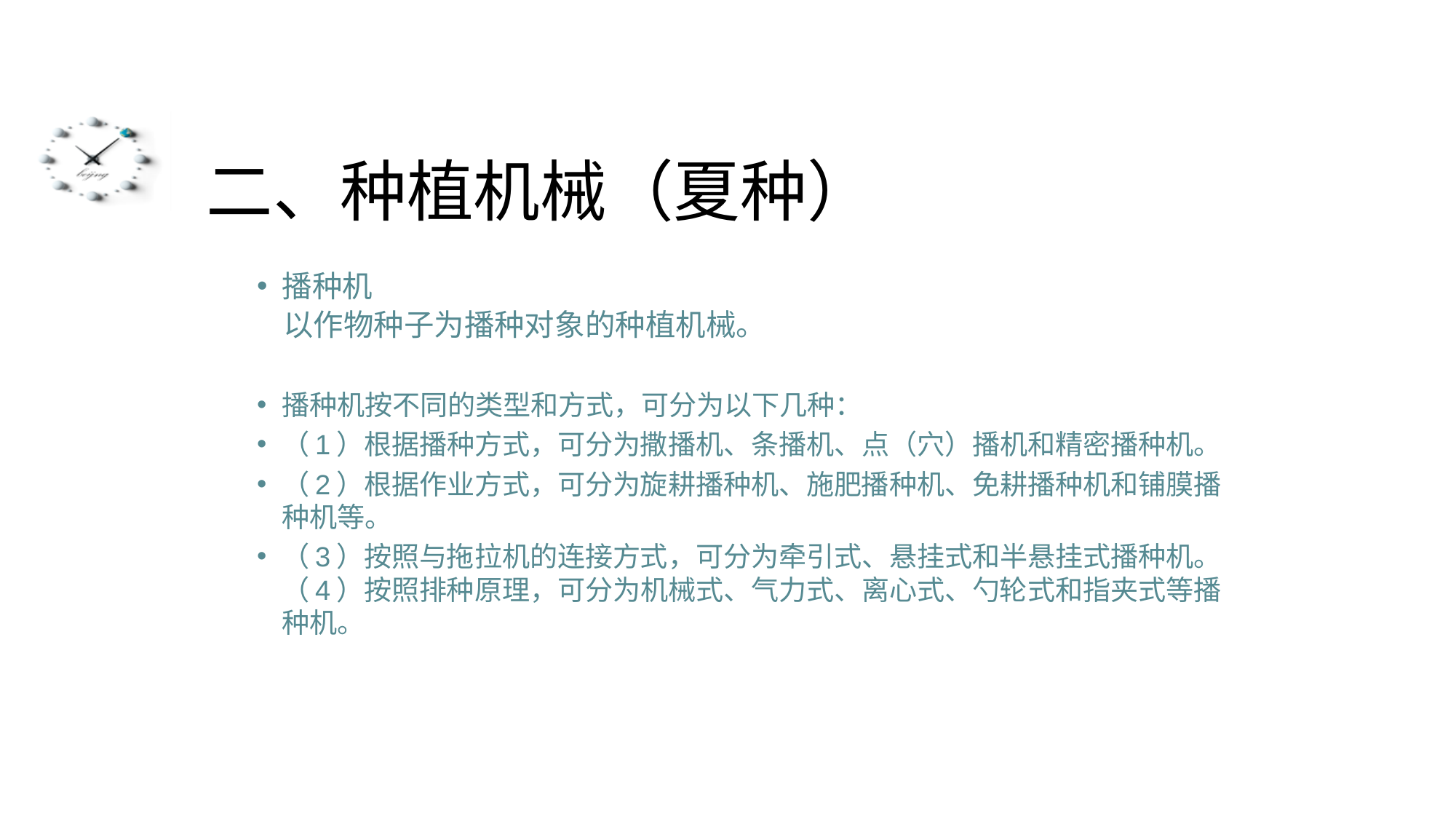

# 二、种植机械（夏种）
播种机
   以作物种子为播种对象的种植机械。

播种机按不同的类型和方式，可分为以下几种：
（1）根据播种方式，可分为撒播机、条播机、点（穴）播机和精密播种机。
（2）根据作业方式，可分为旋耕播种机、施肥播种机、免耕播种机和铺膜播种机等。
（3）按照与拖拉机的连接方式，可分为牵引式、悬挂式和半悬挂式播种机。 （4）按照排种原理，可分为机械式、气力式、离心式、勺轮式和指夹式等播种机。